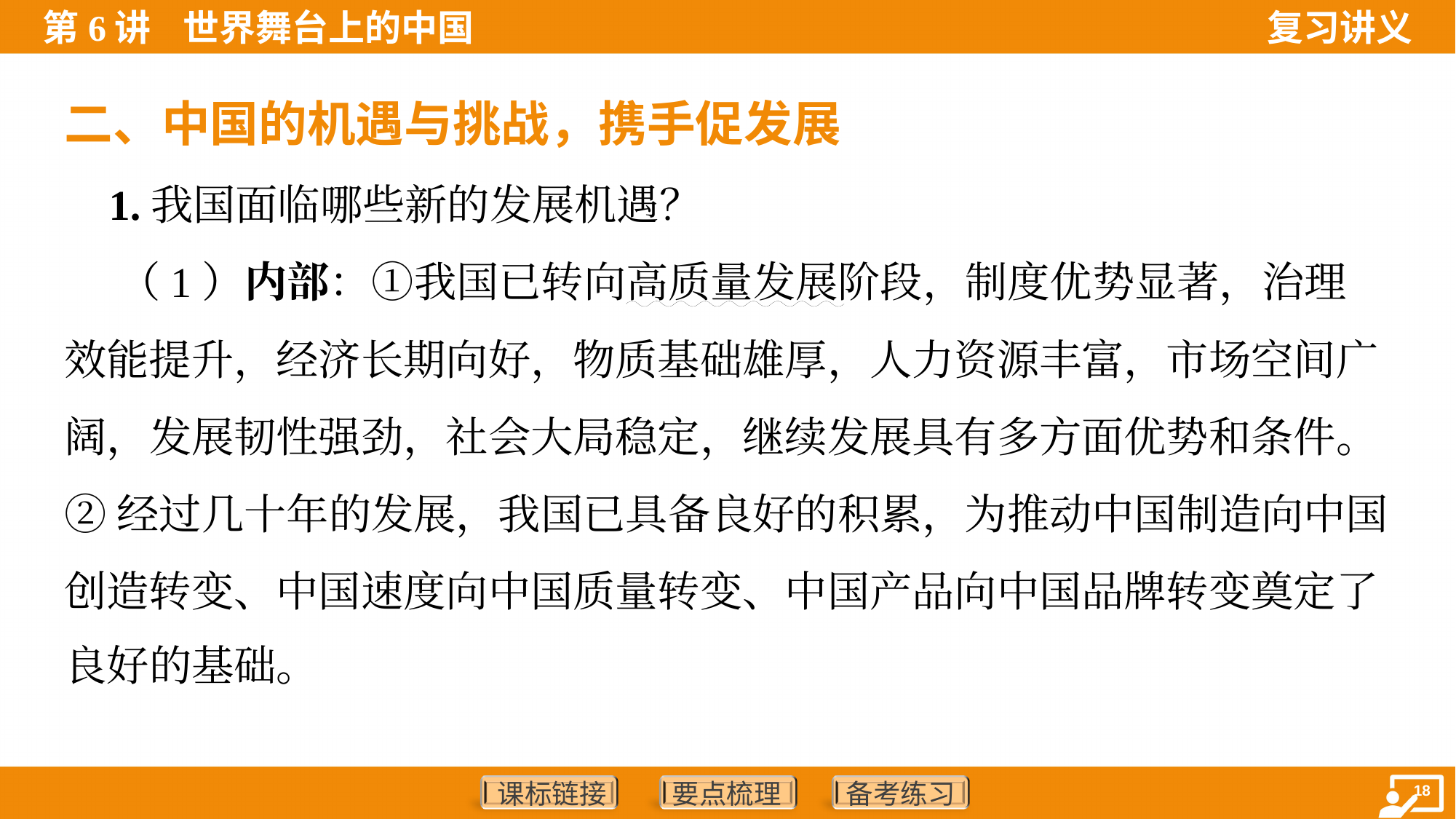

二、中国的机遇与挑战，携手促发展
    1.我国面临哪些新的发展机遇？
    （1）内部：①我国已转向高质量发展阶段，制度优势显著，治理
效能提升，经济长期向好，物质基础雄厚，人力资源丰富，市场空间广
阔，发展韧性强劲，社会大局稳定，继续发展具有多方面优势和条件。
②经过几十年的发展，我国已具备良好的积累，为推动中国制造向中国
创造转变、中国速度向中国质量转变、中国产品向中国品牌转变奠定了
良好的基础。